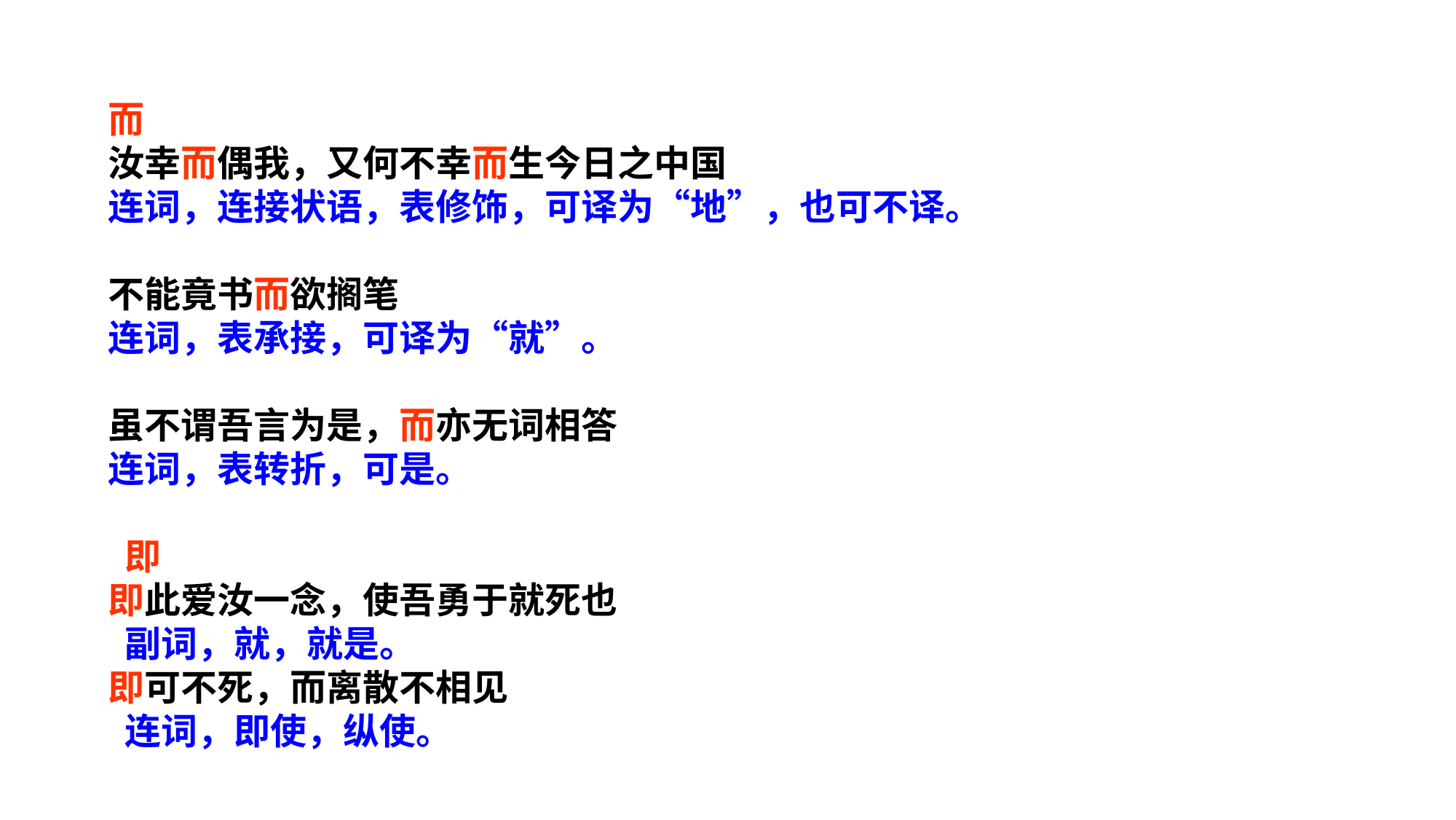

而
汝幸而偶我，又何不幸而生今日之中国
连词，连接状语，表修饰，可译为“地”，也可不译。

不能竟书而欲搁笔
连词，表承接，可译为“就”。

虽不谓吾言为是，而亦无词相答
连词，表转折，可是。

 即
即此爱汝一念，使吾勇于就死也
 副词，就，就是。
即可不死，而离散不相见
 连词，即使，纵使。